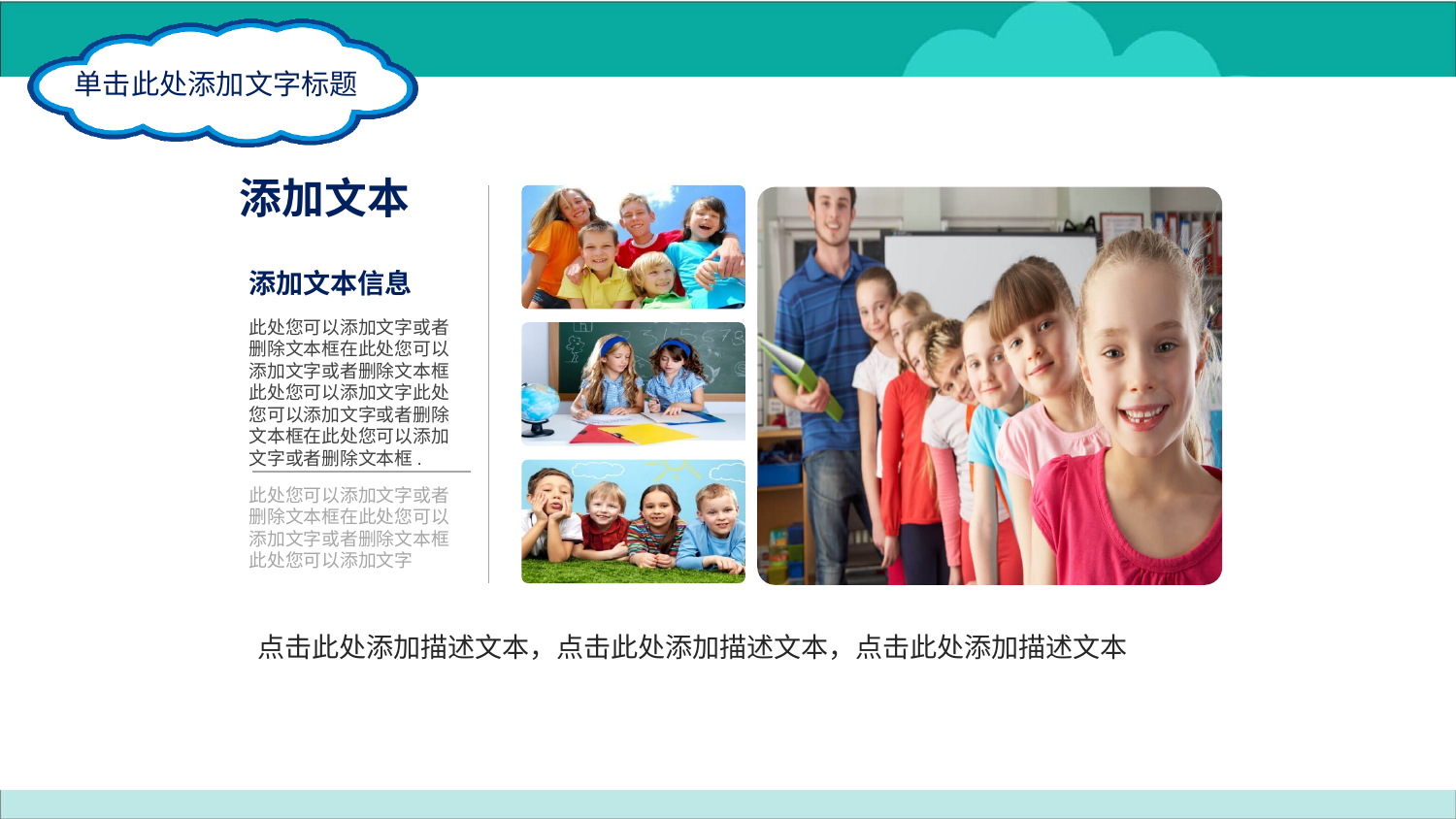

添加文本

添加文本信息

此处您可以添加文字或者删除文本框在此处您可以添加文字或者删除文本框此处您可以添加文字此处您可以添加文字或者删除文本框在此处您可以添加文字或者删除文本框.

此处您可以添加文字或者删除文本框在此处您可以添加文字或者删除文本框此处您可以添加文字
点击此处添加描述文本，点击此处添加描述文本，点击此处添加描述文本